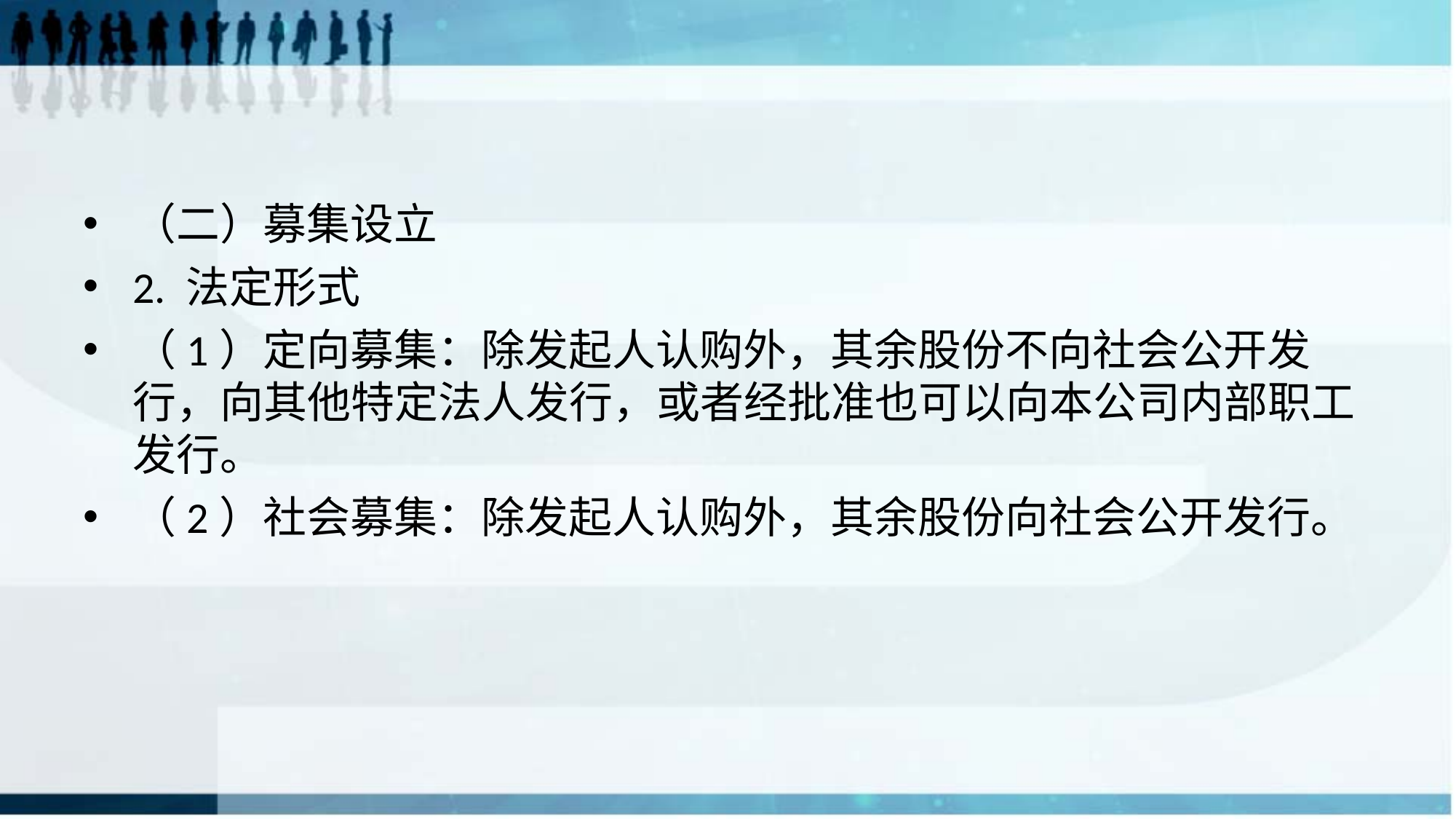

#
（二）募集设立
2. 法定形式
（1）定向募集：除发起人认购外，其余股份不向社会公开发行，向其他特定法人发行，或者经批准也可以向本公司内部职工发行。
（2）社会募集：除发起人认购外，其余股份向社会公开发行。